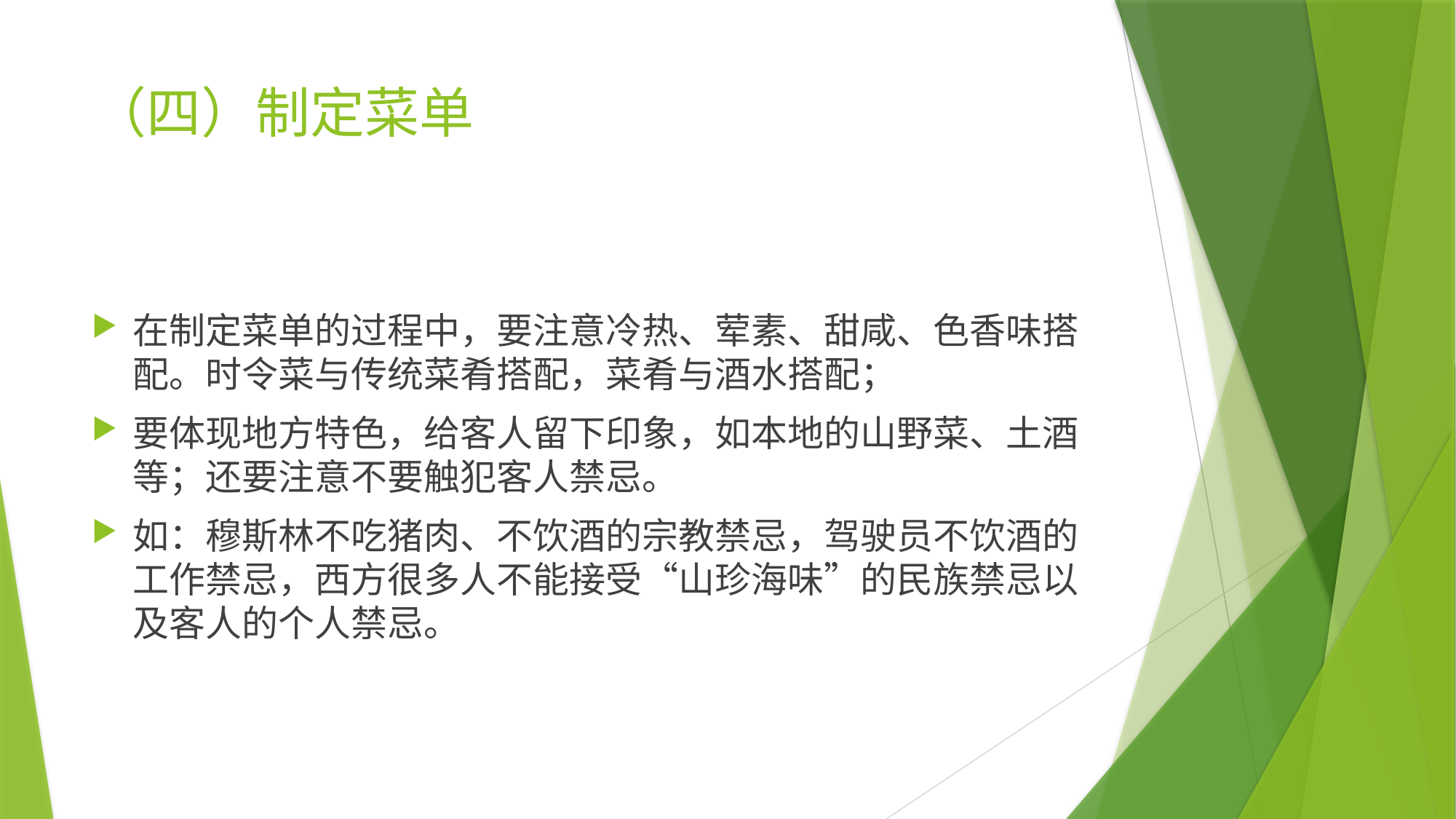

# （四）制定菜单

在制定菜单的过程中，要注意冷热、荤素、甜咸、色香味搭配。时令菜与传统菜肴搭配，菜肴与酒水搭配；
要体现地方特色，给客人留下印象，如本地的山野菜、土酒等；还要注意不要触犯客人禁忌。
如：穆斯林不吃猪肉、不饮酒的宗教禁忌，驾驶员不饮酒的工作禁忌，西方很多人不能接受“山珍海味”的民族禁忌以及客人的个人禁忌。